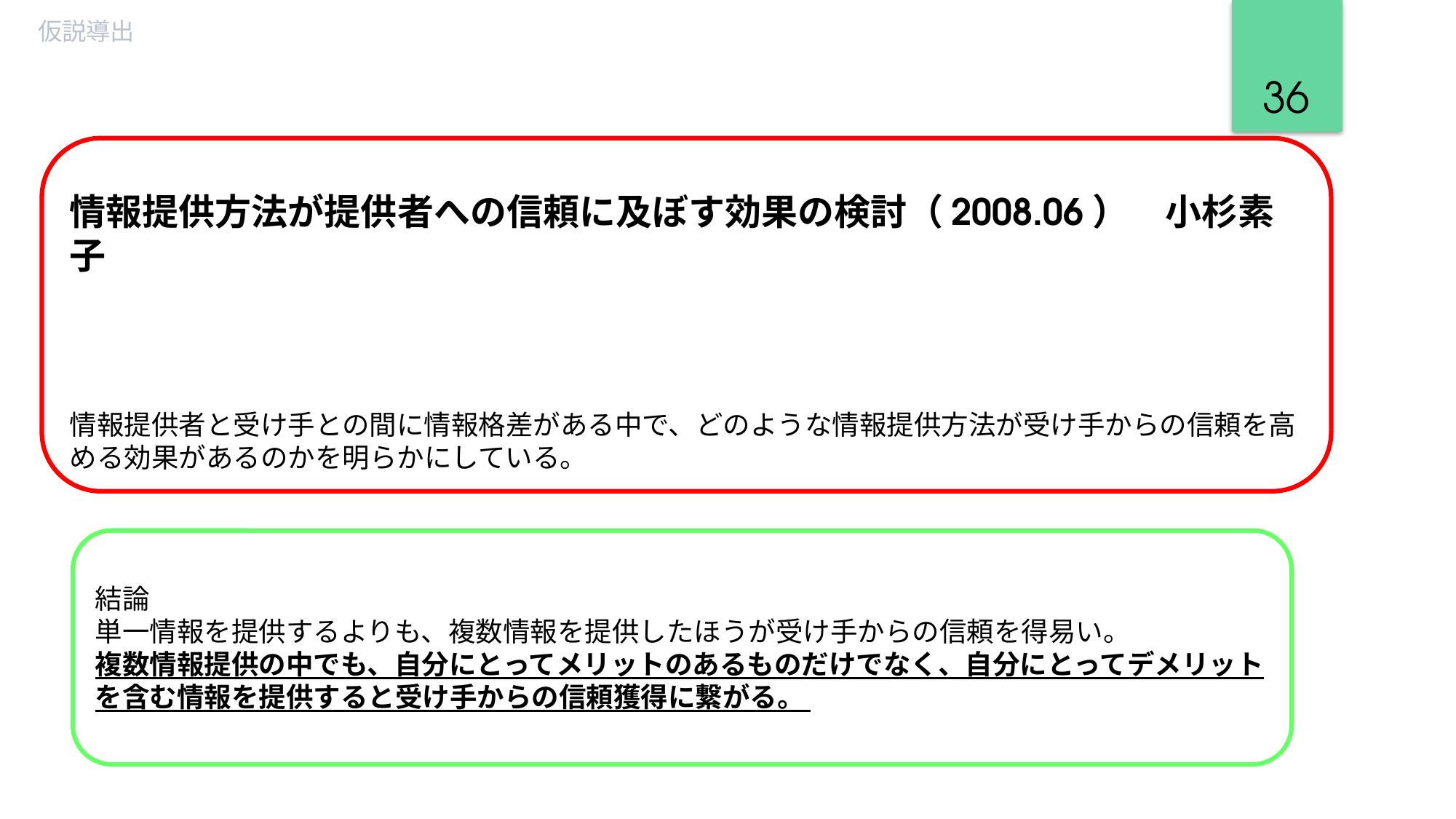

仮説導出
36
#

情報提供方法が提供者への信頼に及ぼす効果の検討（2008.06）　小杉素子

情報提供者と受け手との間に情報格差がある中で、どのような情報提供方法が受け手からの信頼を高める効果があるのかを明らかにしている。
結論
単一情報を提供するよりも、複数情報を提供したほうが受け手からの信頼を得易い。
複数情報提供の中でも、自分にとってメリットのあるものだけでなく、自分にとってデメリットを含む情報を提供すると受け手からの信頼獲得に繋がる。